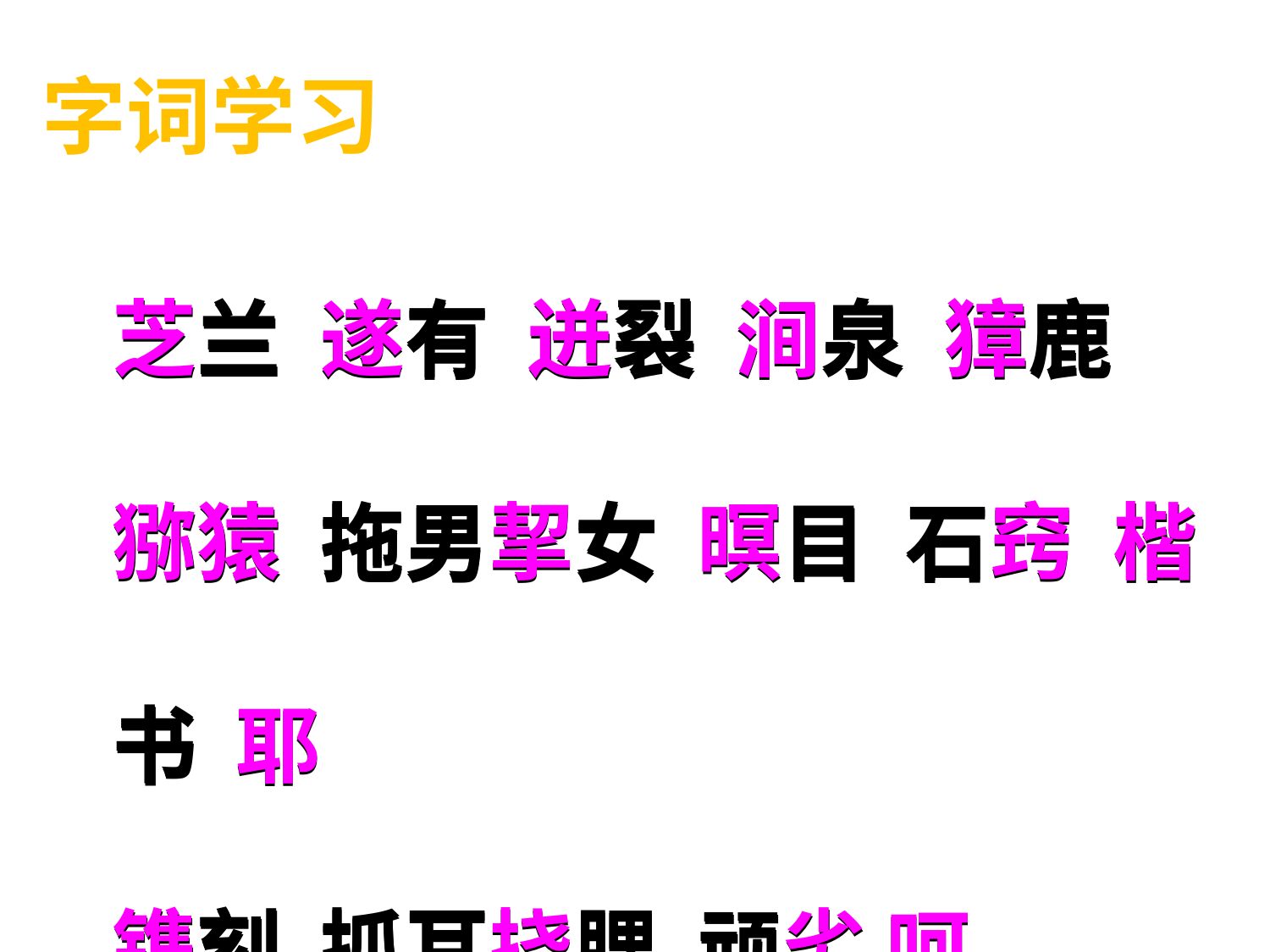

字词学习
芝兰  遂有  迸裂  涧泉  獐鹿  猕猿  拖男挈女  暝目  石窍  楷书  耶
镌刻  抓耳挠腮  顽劣 呵
芝兰  遂有  迸裂  涧泉  獐鹿  猕猿  拖男挈女  暝目  石窍  楷书  耶
镌刻  抓耳挠腮  顽劣 呵